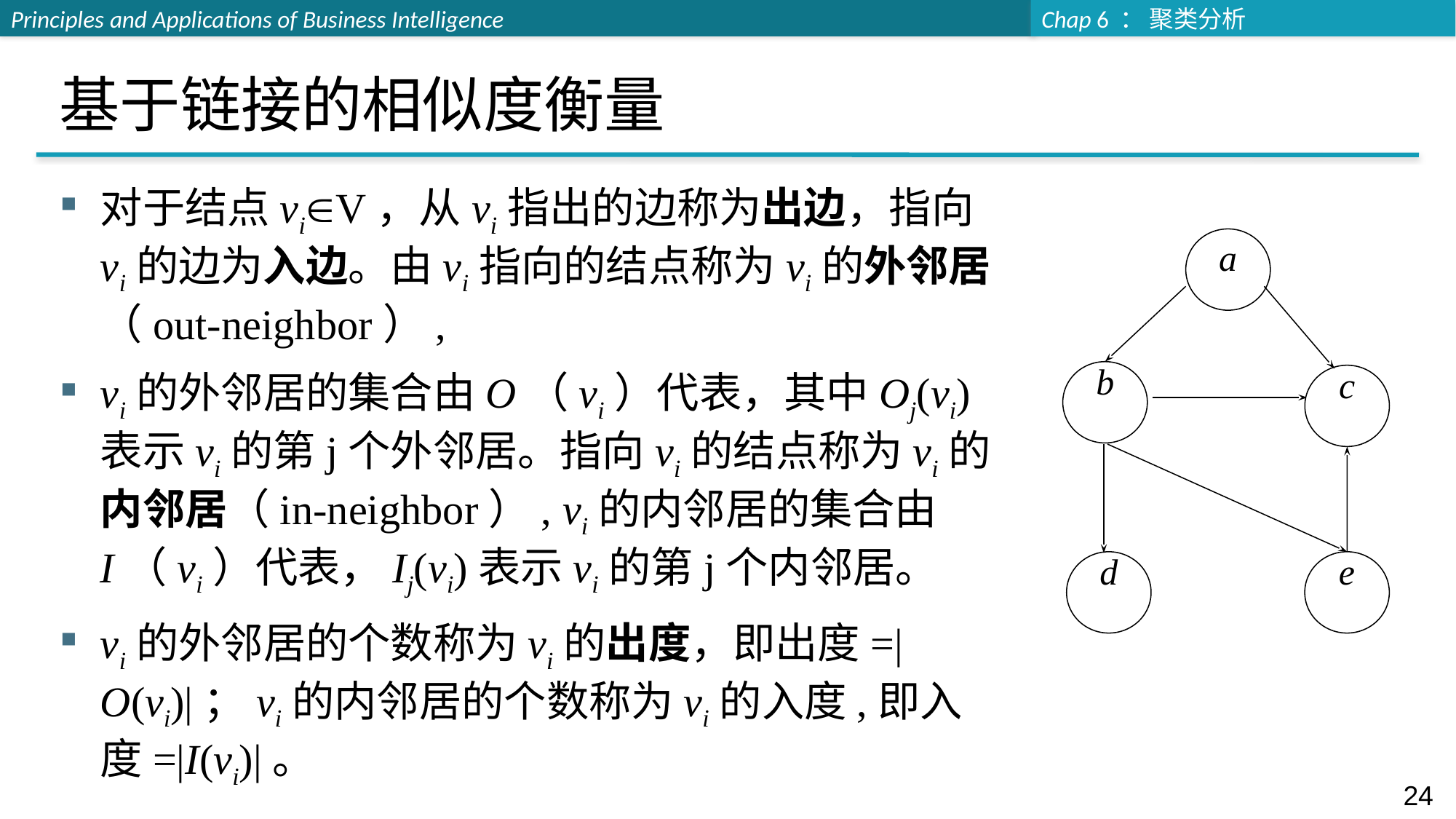

# 基于链接的相似度衡量
对于结点vi∈V，从vi指出的边称为出边，指向vi的边为入边。由vi指向的结点称为vi的外邻居（out-neighbor）,
vi的外邻居的集合由O（vi）代表，其中Oj(vi)表示vi的第j个外邻居。指向vi的结点称为vi的内邻居（in-neighbor）, vi的内邻居的集合由I（vi）代表，Ij(vi)表示vi的第j个内邻居。
vi的外邻居的个数称为vi的出度，即出度=|O(vi)|；vi的内邻居的个数称为vi的入度,即入度=|I(vi)|。

a
b

c

d

e